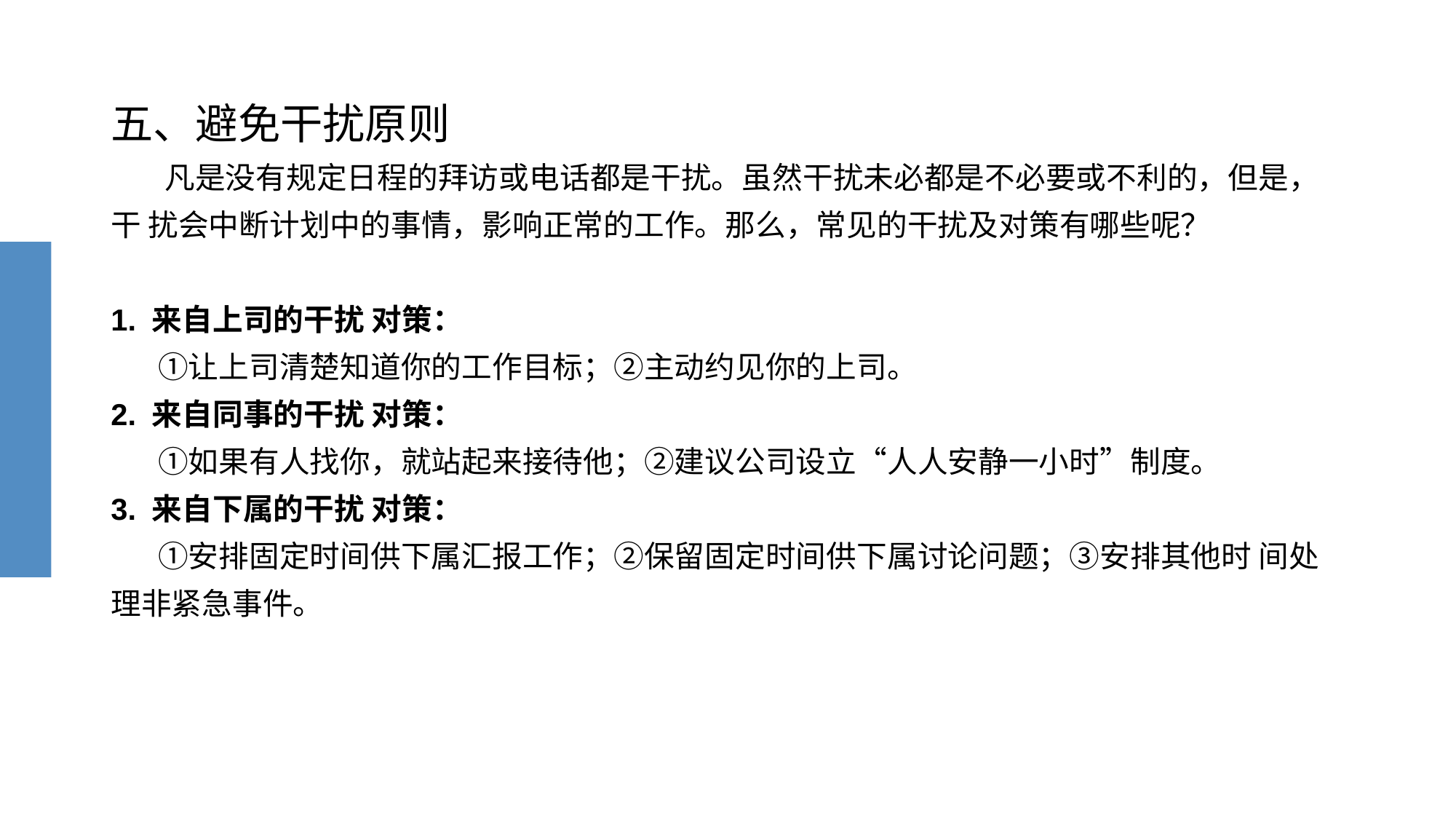

# 五、避免干扰原则 凡是没有规定日程的拜访或电话都是干扰。虽然干扰未必都是不必要或不利的，但是，干 扰会中断计划中的事情，影响正常的工作。那么，常见的干扰及对策有哪些呢？ 1. 来自上司的干扰 对策： ①让上司清楚知道你的工作目标；②主动约见你的上司。 2. 来自同事的干扰 对策： ①如果有人找你，就站起来接待他；②建议公司设立“人人安静一小时”制度。 3. 来自下属的干扰 对策： ①安排固定时间供下属汇报工作；②保留固定时间供下属讨论问题；③安排其他时 间处理非紧急事件。